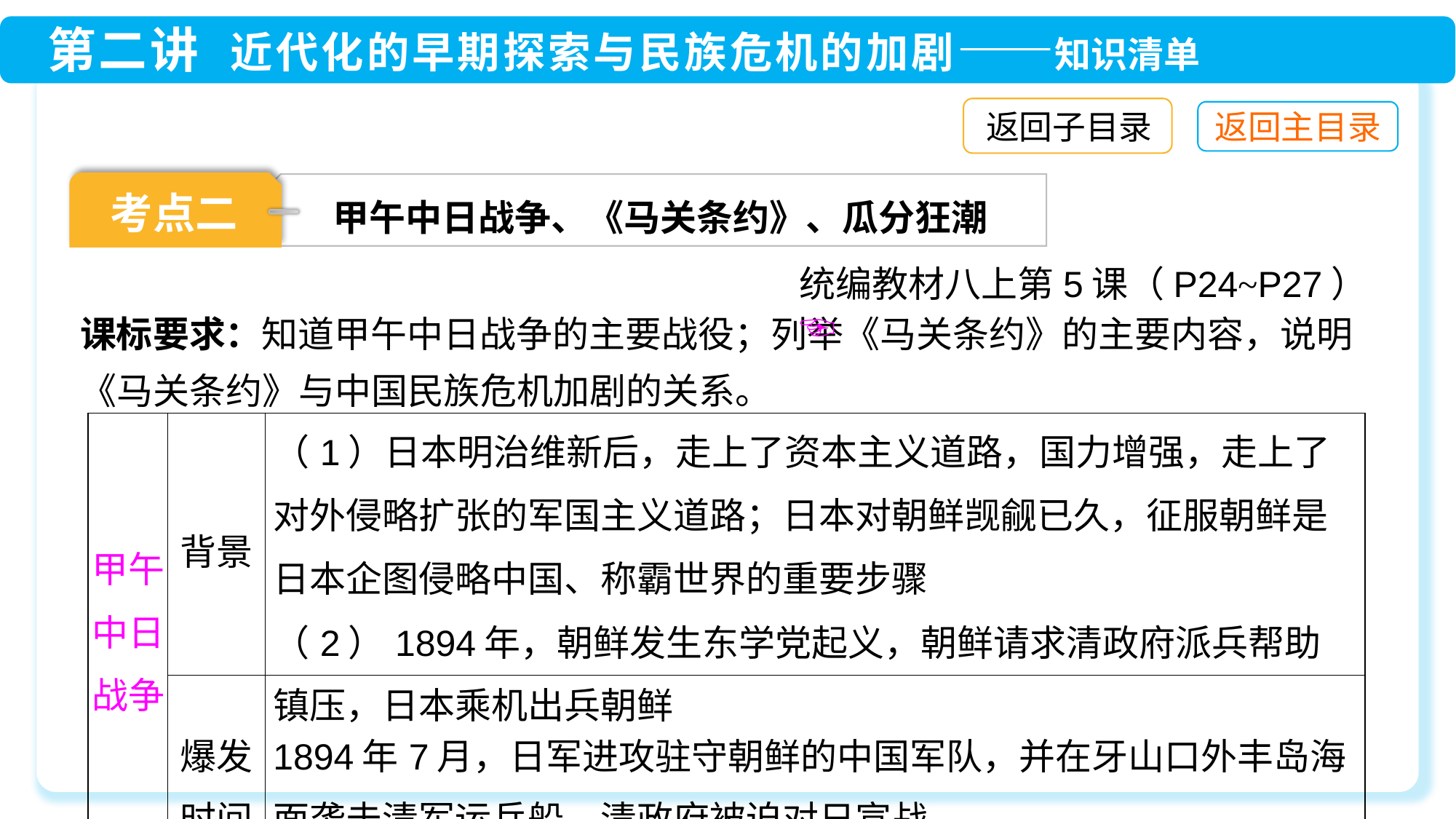

返回子目录
考点二

甲午中日战争、《马关条约》、瓜分狂潮

统编教材八上第5课（P24~P27）☜
课标要求：知道甲午中日战争的主要战役；列举《马关条约》的主要内容，说明《马关条约》与中国民族危机加剧的关系。
| 甲午中日战争 | 背景 | （1）日本明治维新后，走上了资本主义道路，国力增强，走上了对外侵略扩张的军国主义道路；日本对朝鲜觊觎已久，征服朝鲜是日本企图侵略中国、称霸世界的重要步骤 （2）1894年，朝鲜发生东学党起义，朝鲜请求清政府派兵帮助镇压，日本乘机出兵朝鲜 |
| --- | --- | --- |
|  | 爆发 时间 | 1894年7月，日军进攻驻守朝鲜的中国军队，并在牙山口外丰岛海面袭击清军运兵船。清政府被迫对日宣战 |